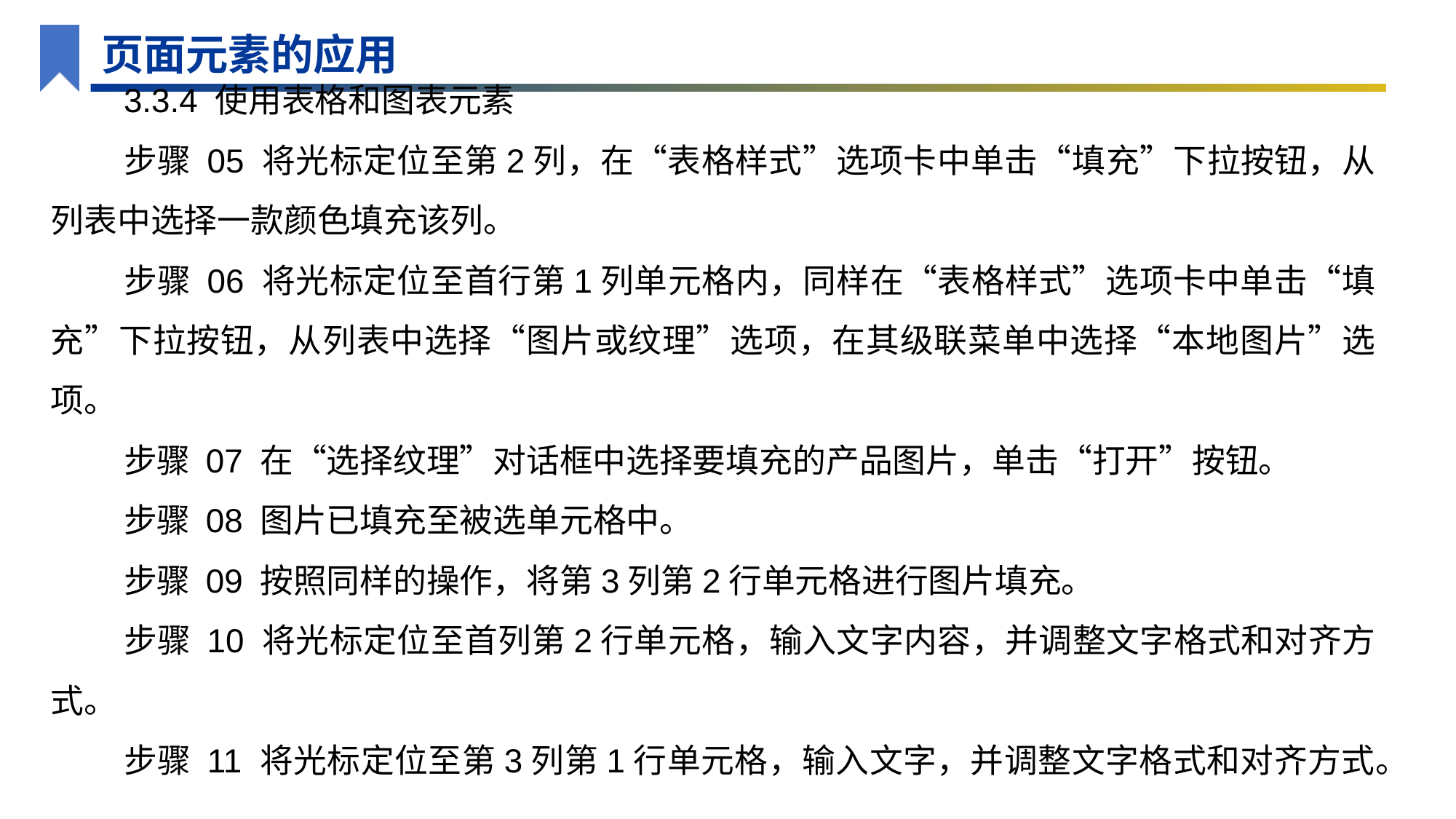

页面元素的应用
3.3.4 使用表格和图表元素
步骤 05 将光标定位至第2列，在“表格样式”选项卡中单击“填充”下拉按钮，从列表中选择一款颜色填充该列。
步骤 06 将光标定位至首行第1列单元格内，同样在“表格样式”选项卡中单击“填充”下拉按钮，从列表中选择“图片或纹理”选项，在其级联菜单中选择“本地图片”选项。
步骤 07 在“选择纹理”对话框中选择要填充的产品图片，单击“打开”按钮。
步骤 08 图片已填充至被选单元格中。
步骤 09 按照同样的操作，将第3列第2行单元格进行图片填充。
步骤 10 将光标定位至首列第2行单元格，输入文字内容，并调整文字格式和对齐方式。
步骤 11 将光标定位至第3列第1行单元格，输入文字，并调整文字格式和对齐方式。